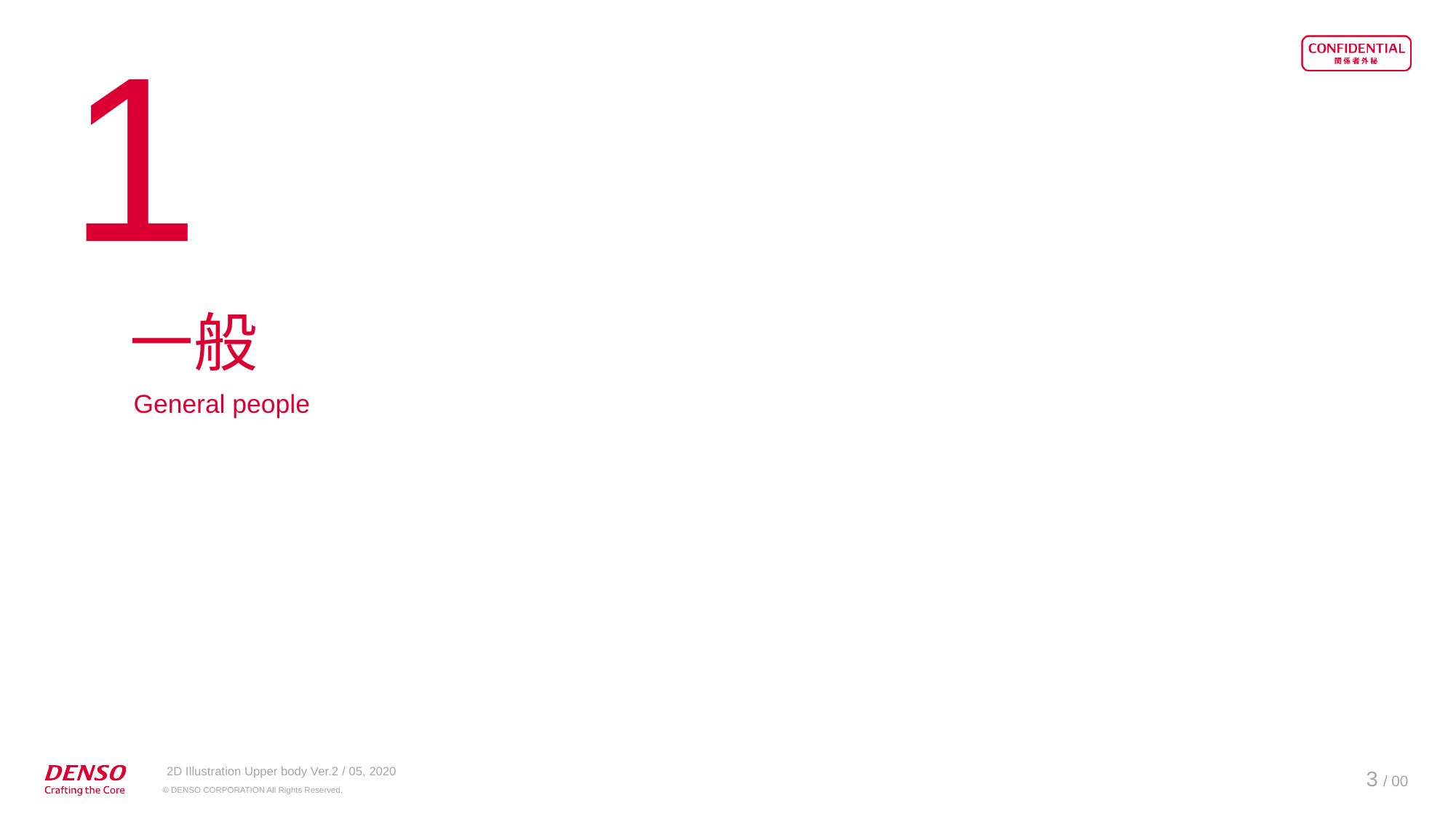

1

一般
General people

2D Illustration Upper body Ver.2 / 05, 2020
3